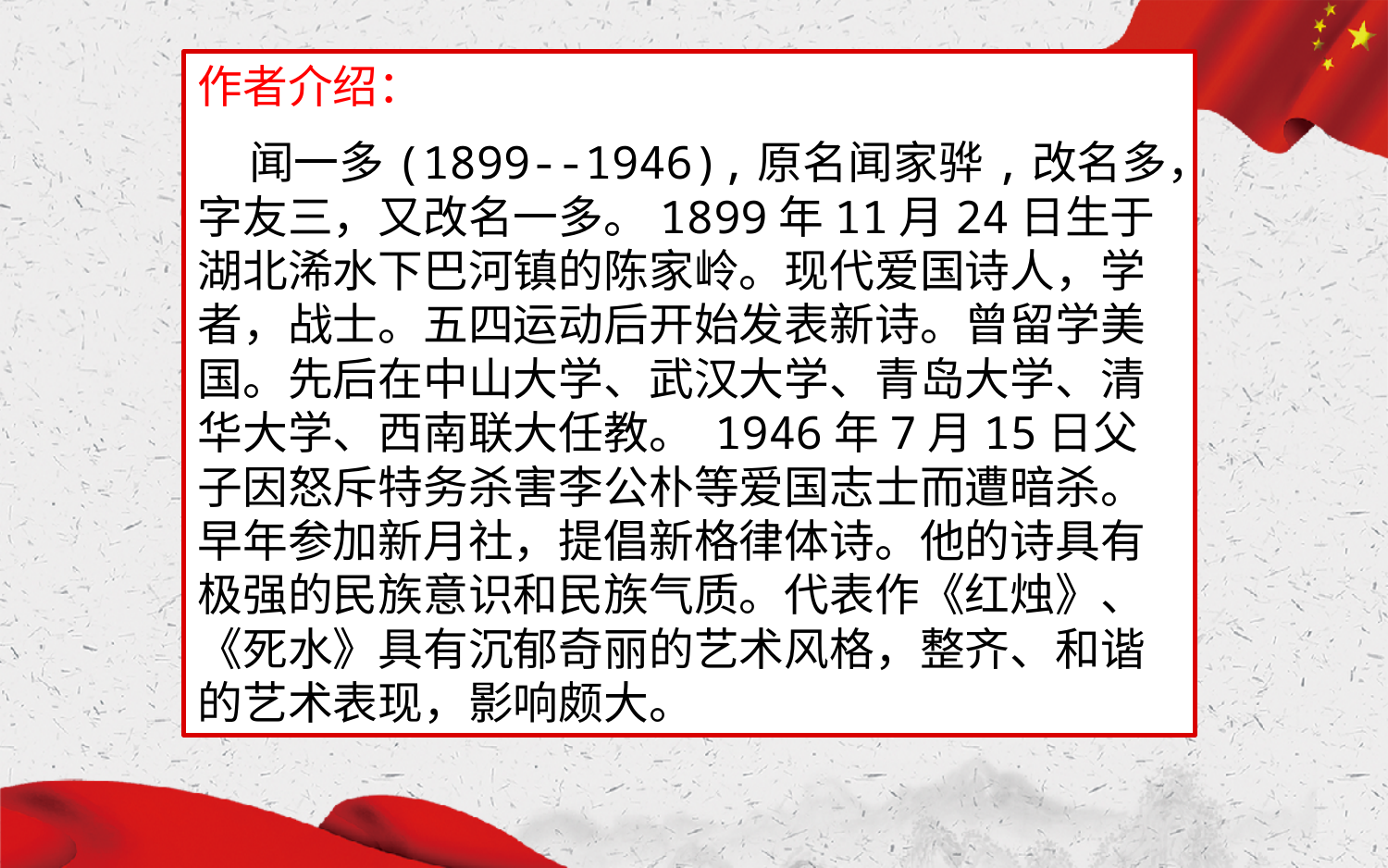

作者介绍：
    闻一多(1899--1946),原名闻家骅,改名多，字友三，又改名一多。1899年11月24日生于湖北浠水下巴河镇的陈家岭。现代爱国诗人，学者，战士。五四运动后开始发表新诗。曾留学美国。先后在中山大学、武汉大学、青岛大学、清华大学、西南联大任教。 1946年7月15日父子因怒斥特务杀害李公朴等爱国志士而遭暗杀。早年参加新月社，提倡新格律体诗。他的诗具有极强的民族意识和民族气质。代表作《红烛》、《死水》具有沉郁奇丽的艺术风格，整齐、和谐的艺术表现，影响颇大。